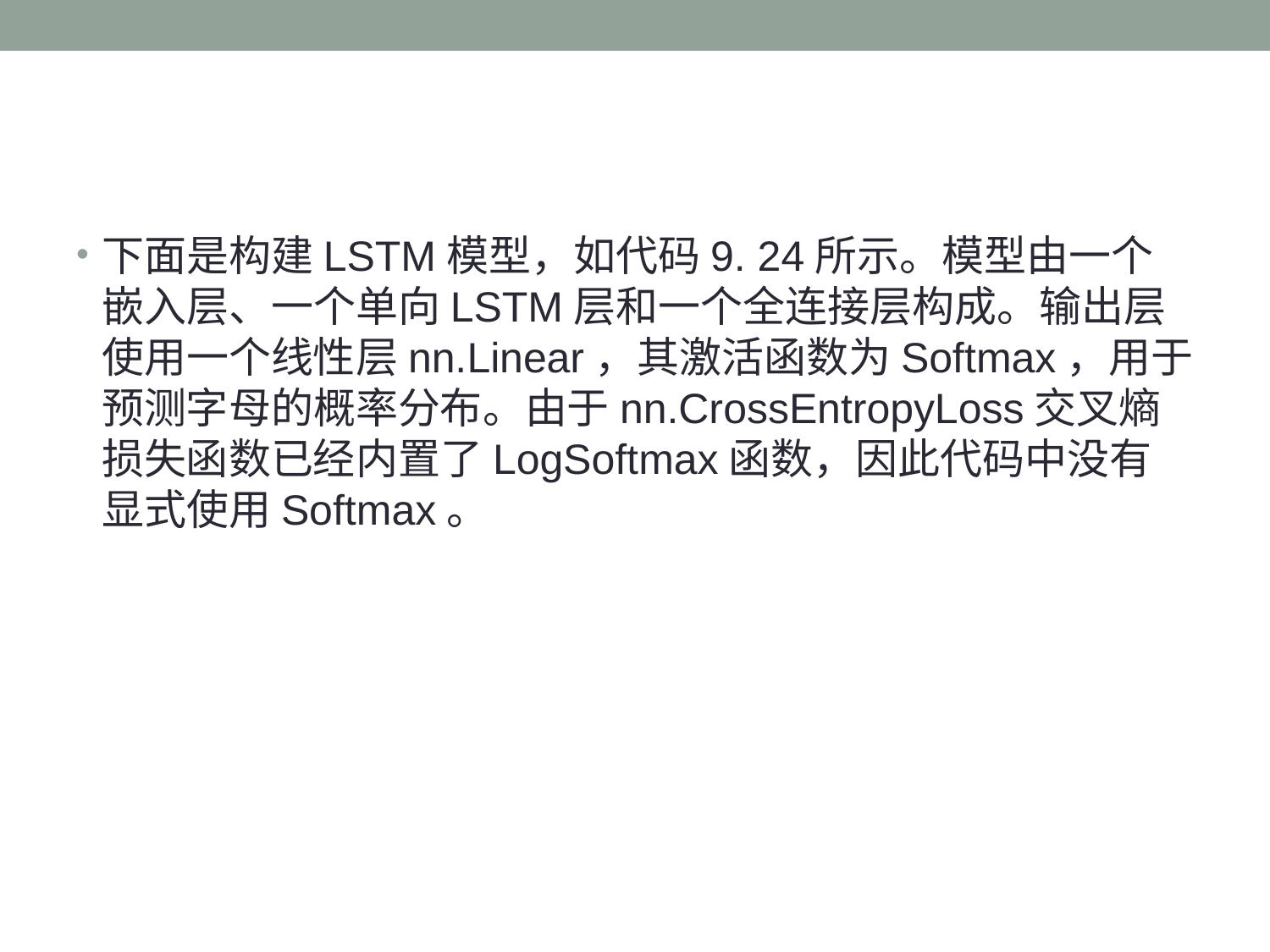

#
下面是构建LSTM模型，如代码9. 24所示。模型由一个嵌入层、一个单向LSTM层和一个全连接层构成。输出层使用一个线性层nn.Linear，其激活函数为Softmax，用于预测字母的概率分布。由于nn.CrossEntropyLoss交叉熵损失函数已经内置了LogSoftmax函数，因此代码中没有显式使用Softmax。